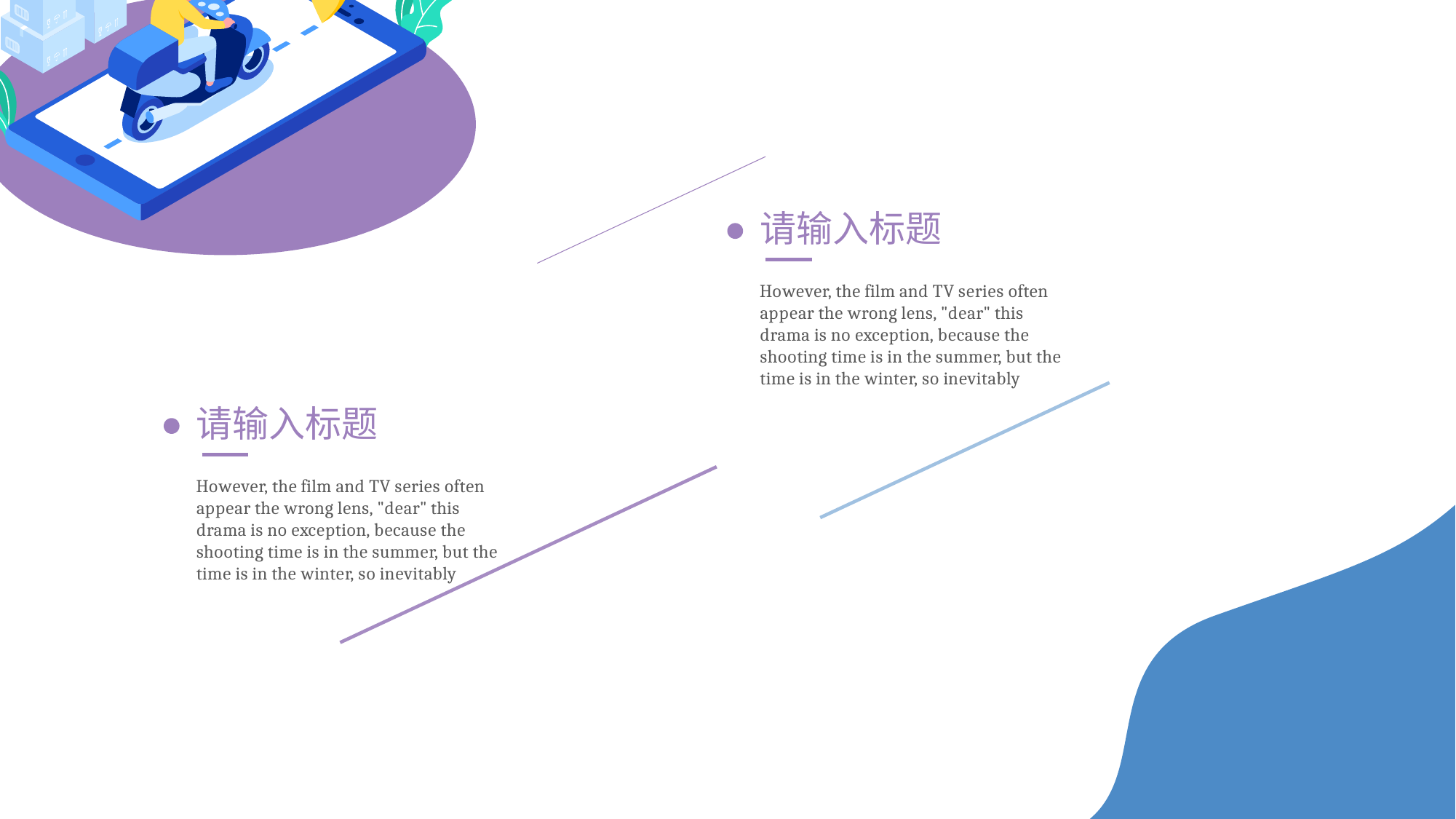

请输入标题

However, the film and TV series often appear the wrong lens, "dear" this drama is no exception, because the shooting time is in the summer, but the time is in the winter, so inevitably
请输入标题

However, the film and TV series often appear the wrong lens, "dear" this drama is no exception, because the shooting time is in the summer, but the time is in the winter, so inevitably